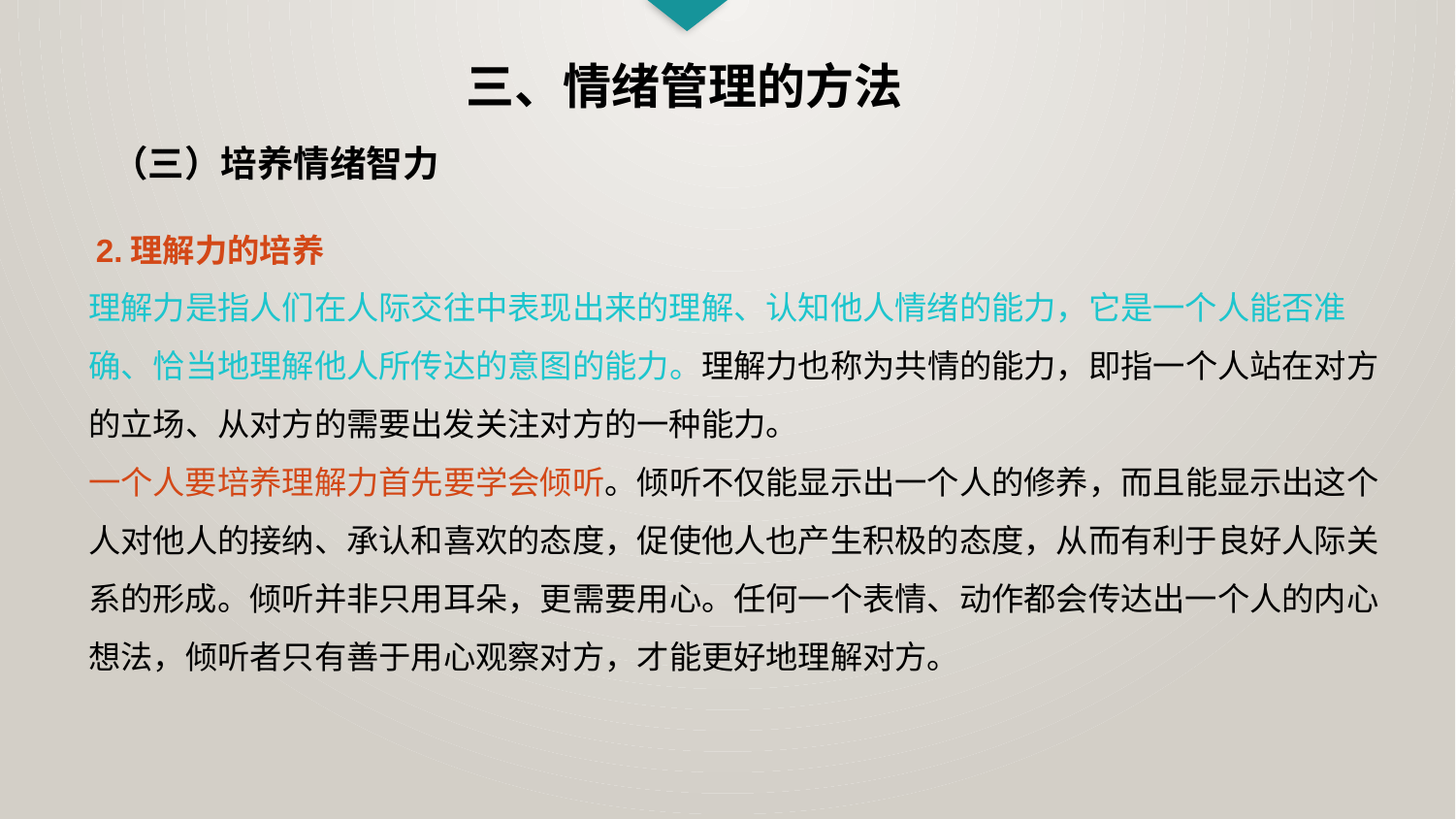

三、情绪管理的方法
（三）培养情绪智力
 2.理解力的培养
理解力是指人们在人际交往中表现出来的理解、认知他人情绪的能力，它是一个人能否准确、恰当地理解他人所传达的意图的能力。理解力也称为共情的能力，即指一个人站在对方的立场、从对方的需要出发关注对方的一种能力。
一个人要培养理解力首先要学会倾听。倾听不仅能显示出一个人的修养，而且能显示出这个人对他人的接纳、承认和喜欢的态度，促使他人也产生积极的态度，从而有利于良好人际关系的形成。倾听并非只用耳朵，更需要用心。任何一个表情、动作都会传达出一个人的内心想法，倾听者只有善于用心观察对方，才能更好地理解对方。
74